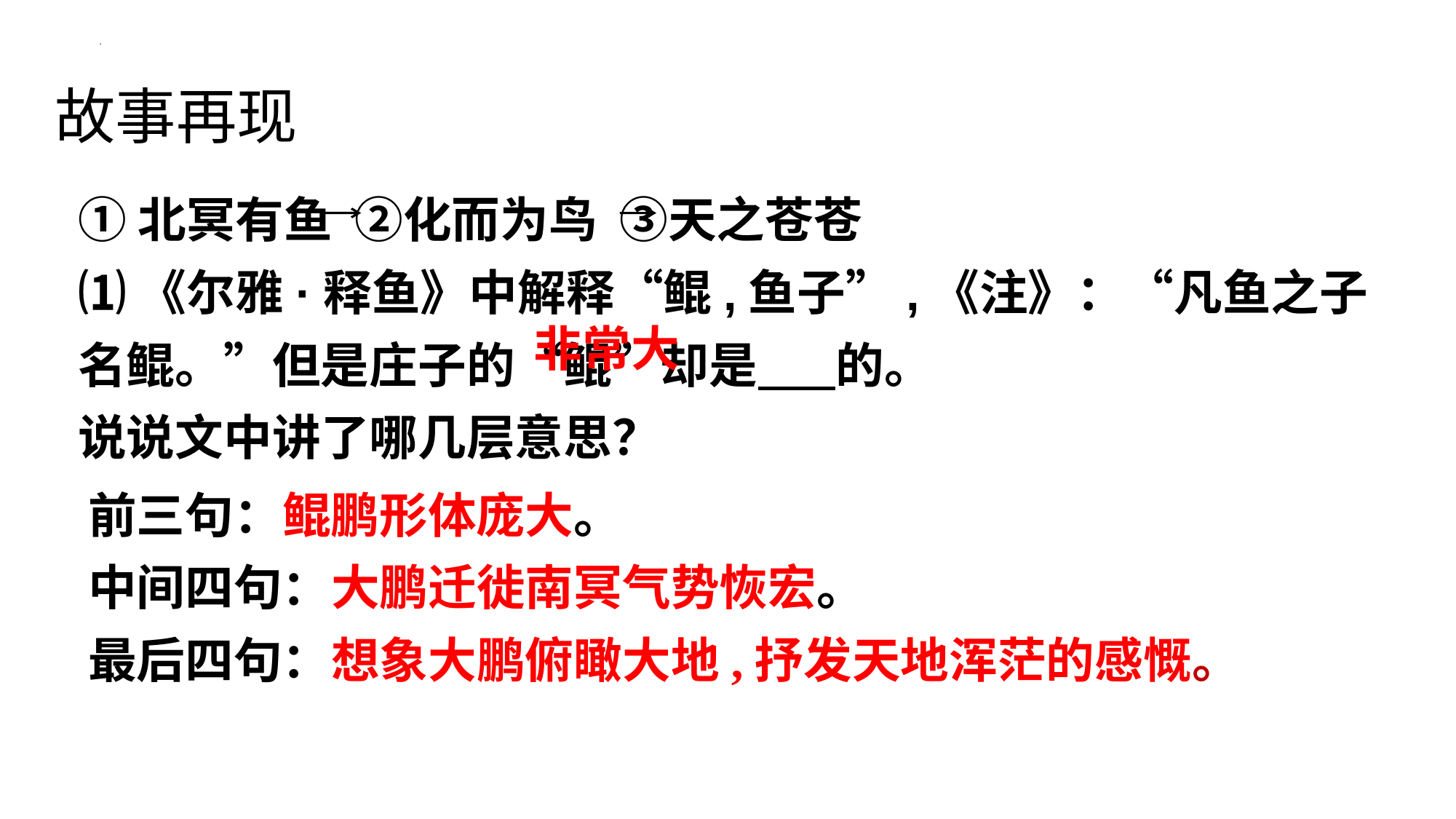

故事再现
①北冥有鱼  ②化而为鸟  ③天之苍苍
⑴《尔雅·释鱼》中解释“鲲,鱼子”,《注》：“凡鱼之子名鲲。”但是庄子的“鲲”却是       的。
说说文中讲了哪几层意思？
非常大
前三句：鲲鹏形体庞大。
中间四句：大鹏迁徙南冥气势恢宏。
最后四句：想象大鹏俯瞰大地,抒发天地浑茫的感慨。